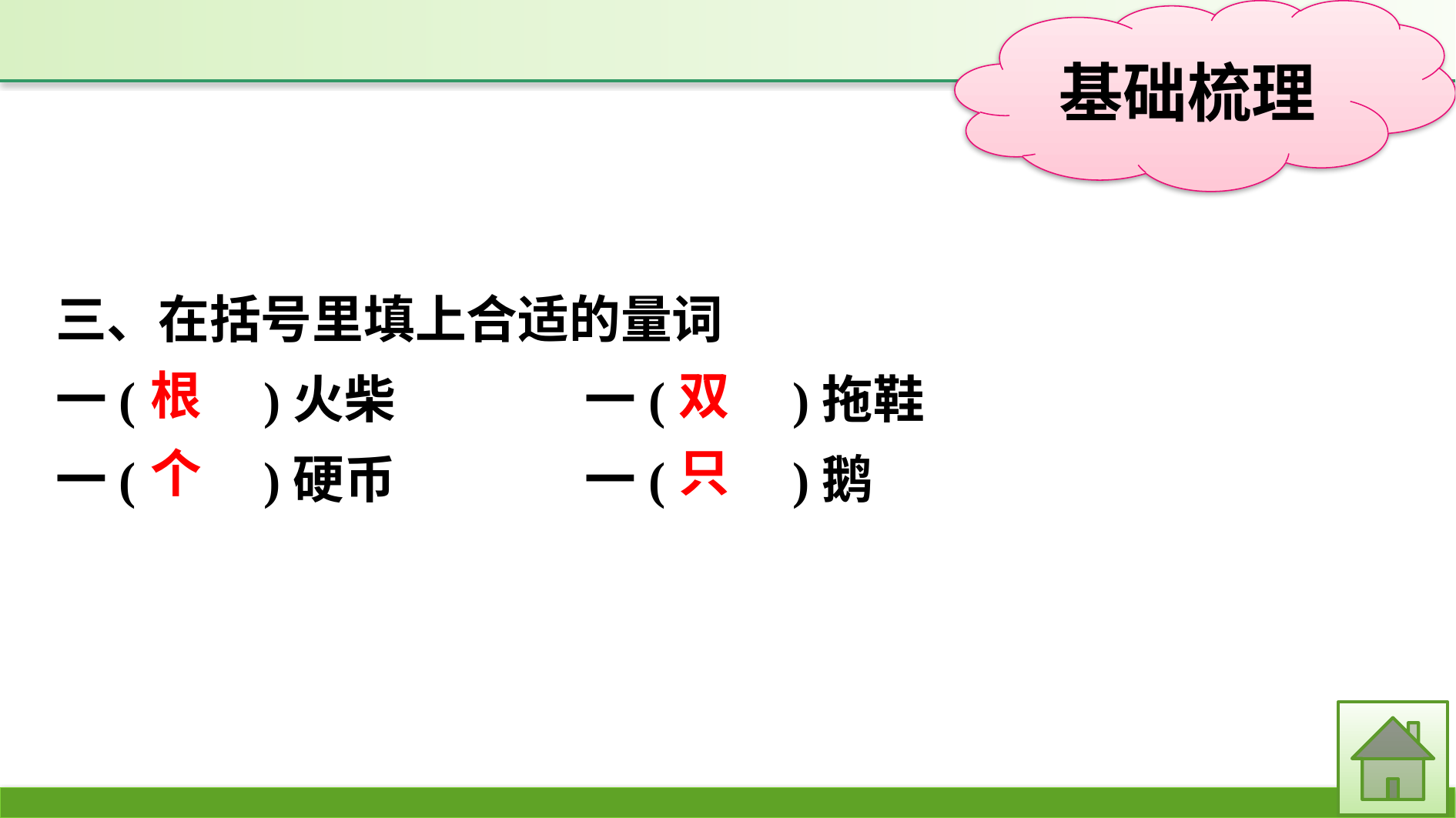

三、在括号里填上合适的量词
一(　　)火柴　　　	一(　　)拖鞋
一(　　)硬币　　　	一(　　)鹅
双
根
只
个